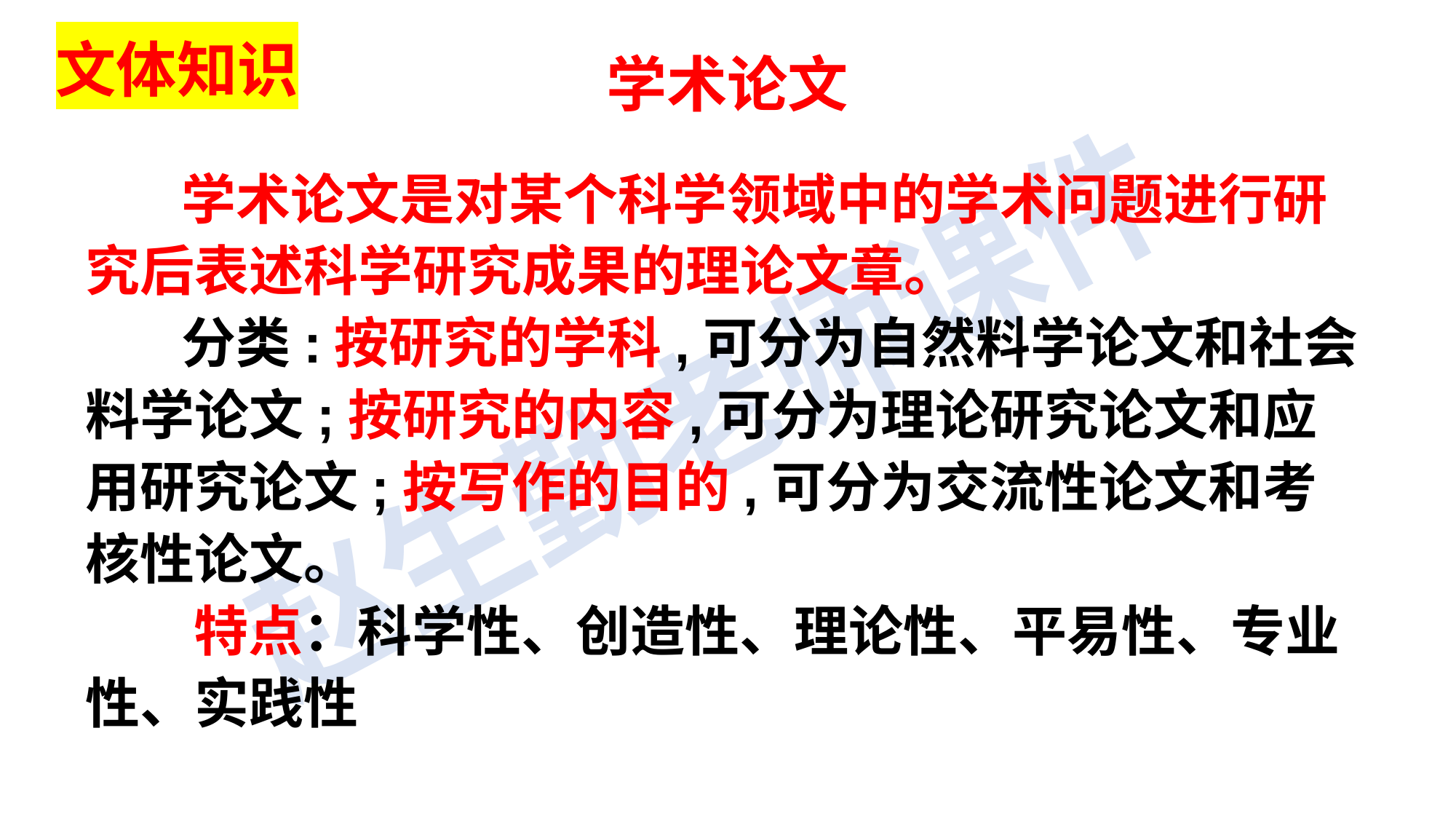

文体知识
学术论文
   学术论文是对某个科学领域中的学术问题进行研究后表述科学研究成果的理论文章。
   分类:按研究的学科,可分为自然料学论文和社会料学论文;按研究的内容,可分为理论研究论文和应用研究论文;按写作的目的,可分为交流性论文和考核性论文。
    特点：科学性、创造性、理论性、平易性、专业性、实践性